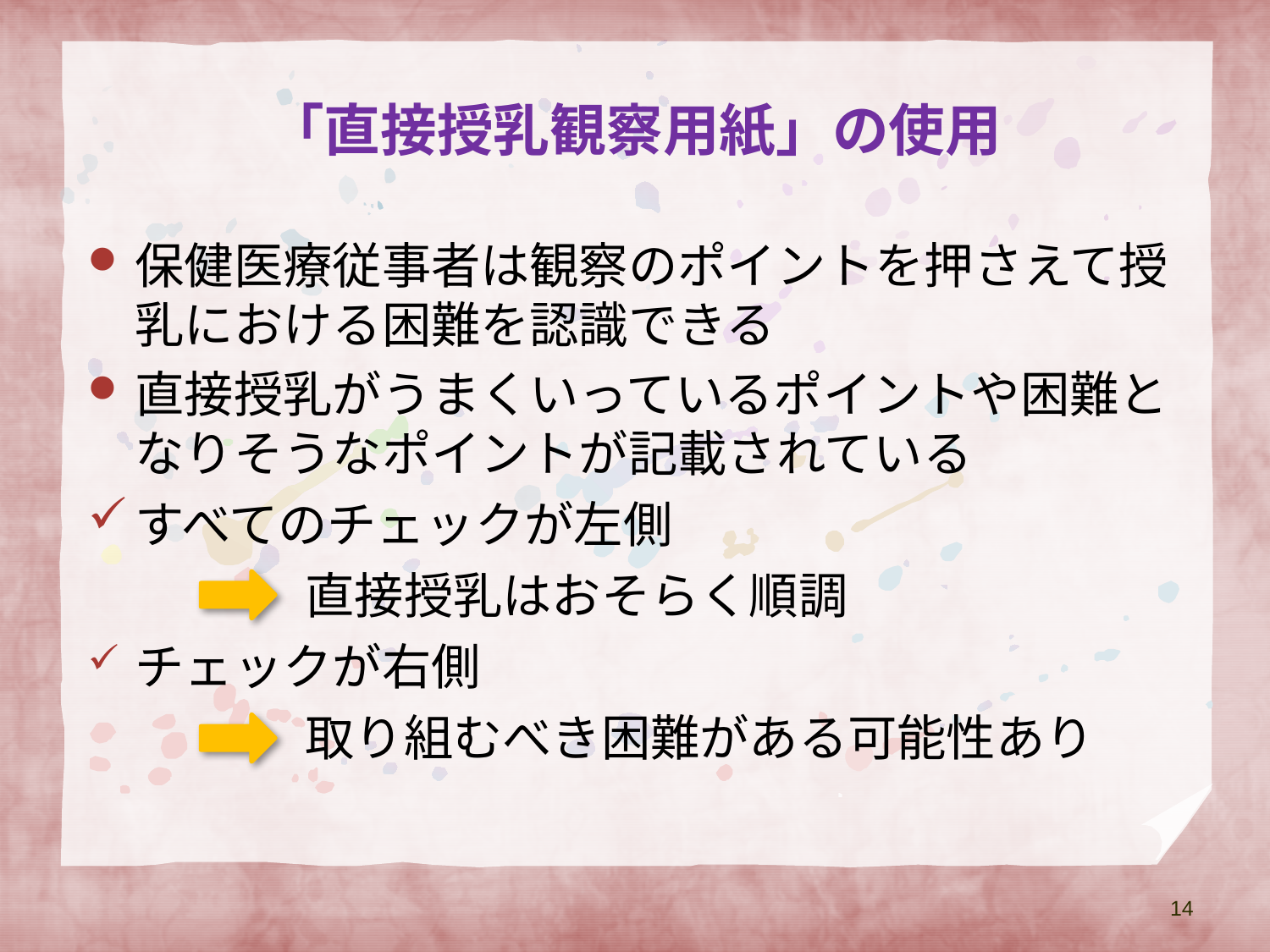

# 「直接授乳観察用紙」の使用
保健医療従事者は観察のポイントを押さえて授乳における困難を認識できる
直接授乳がうまくいっているポイントや困難となりそうなポイントが記載されている
すべてのチェックが左側
     直接授乳はおそらく順調
チェックが右側
     取り組むべき困難がある可能性あり

14